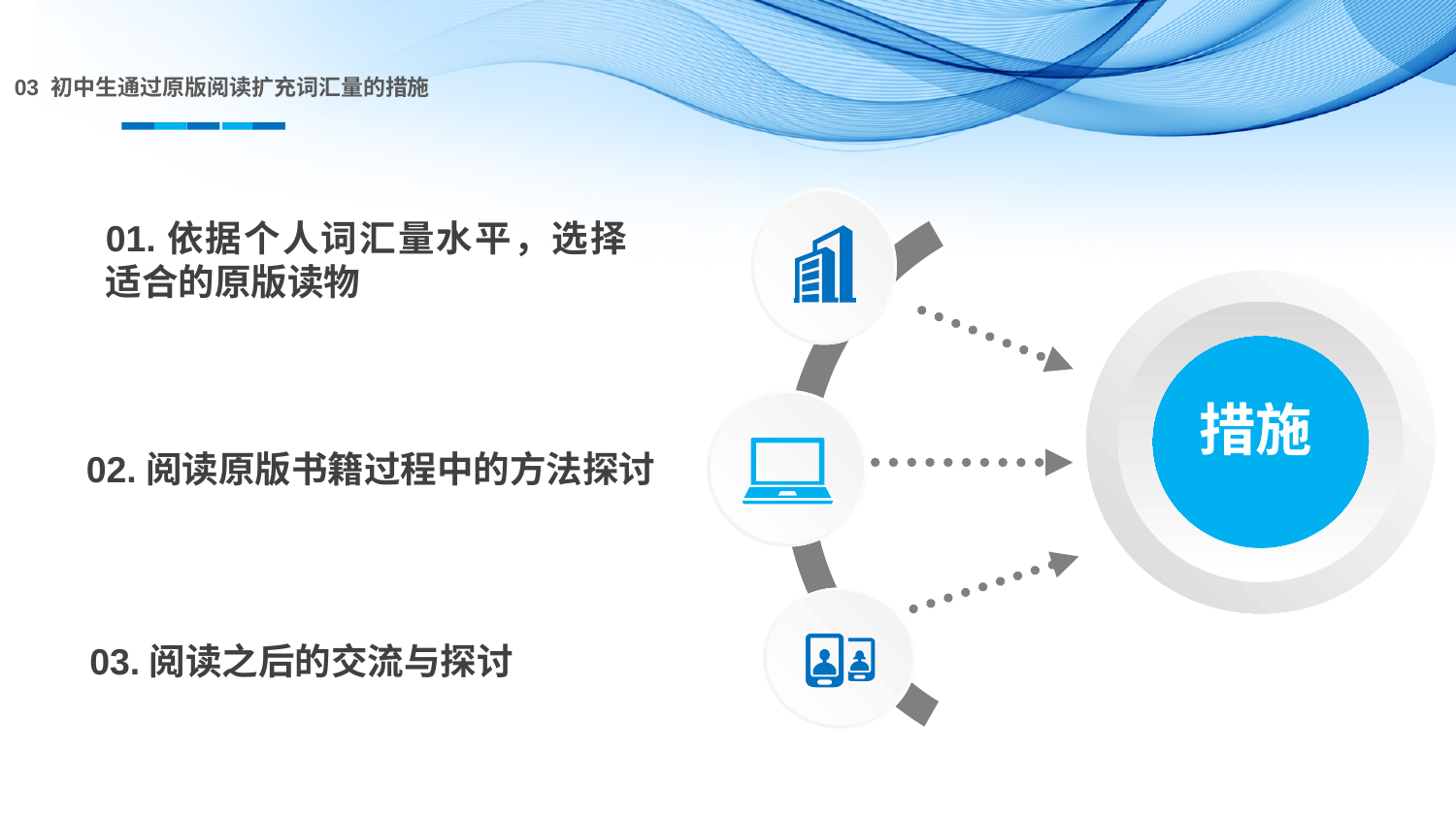

03 初中生通过原版阅读扩充词汇量的措施

01.依据个人词汇量水平，选择适合的原版读物

措施

02.阅读原版书籍过程中的方法探讨

03.阅读之后的交流与探讨